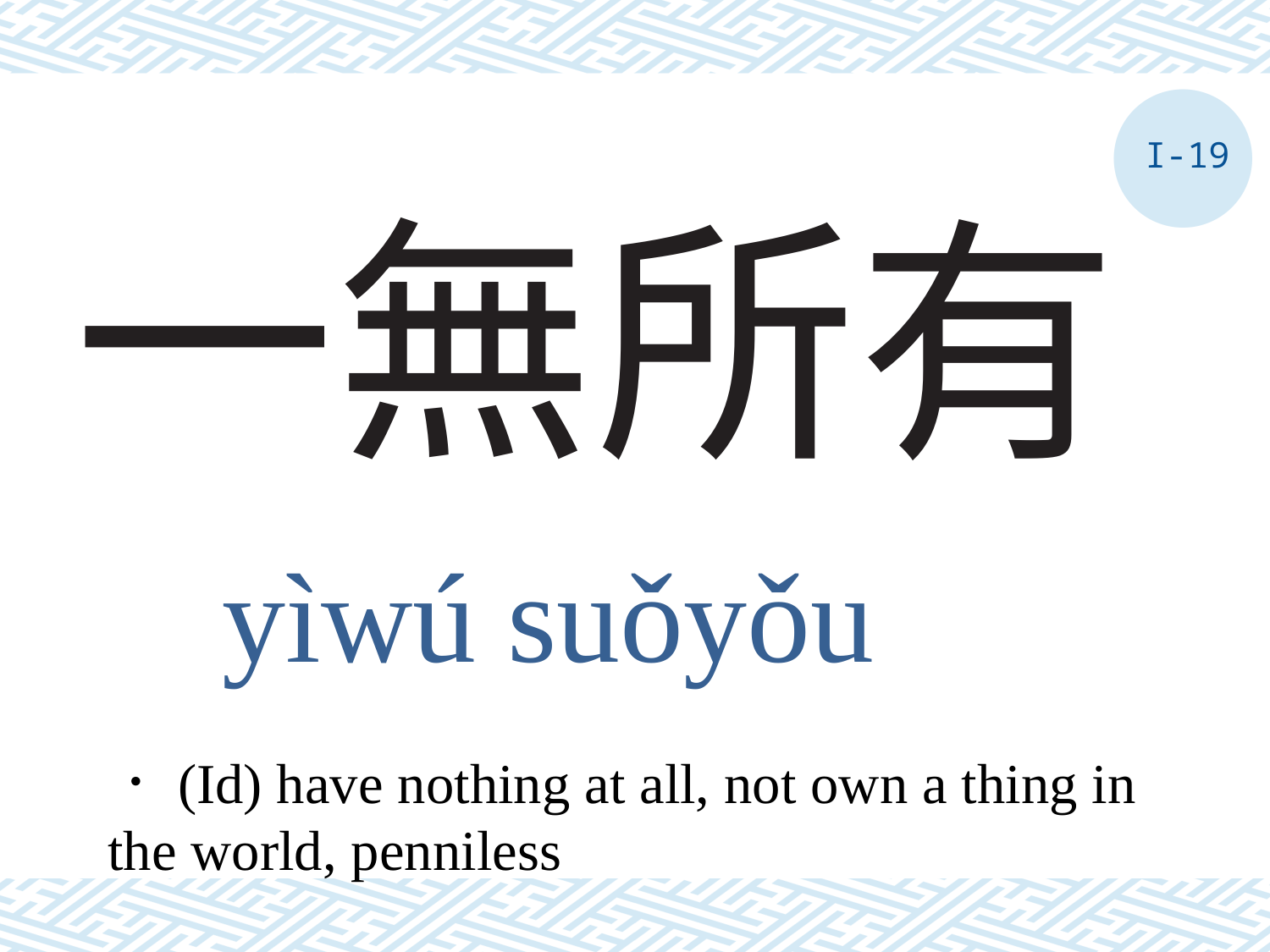

I-19

# 一無所有
yìwú suǒyǒu
．(Id) have nothing at all, not own a thing in the world, penniless